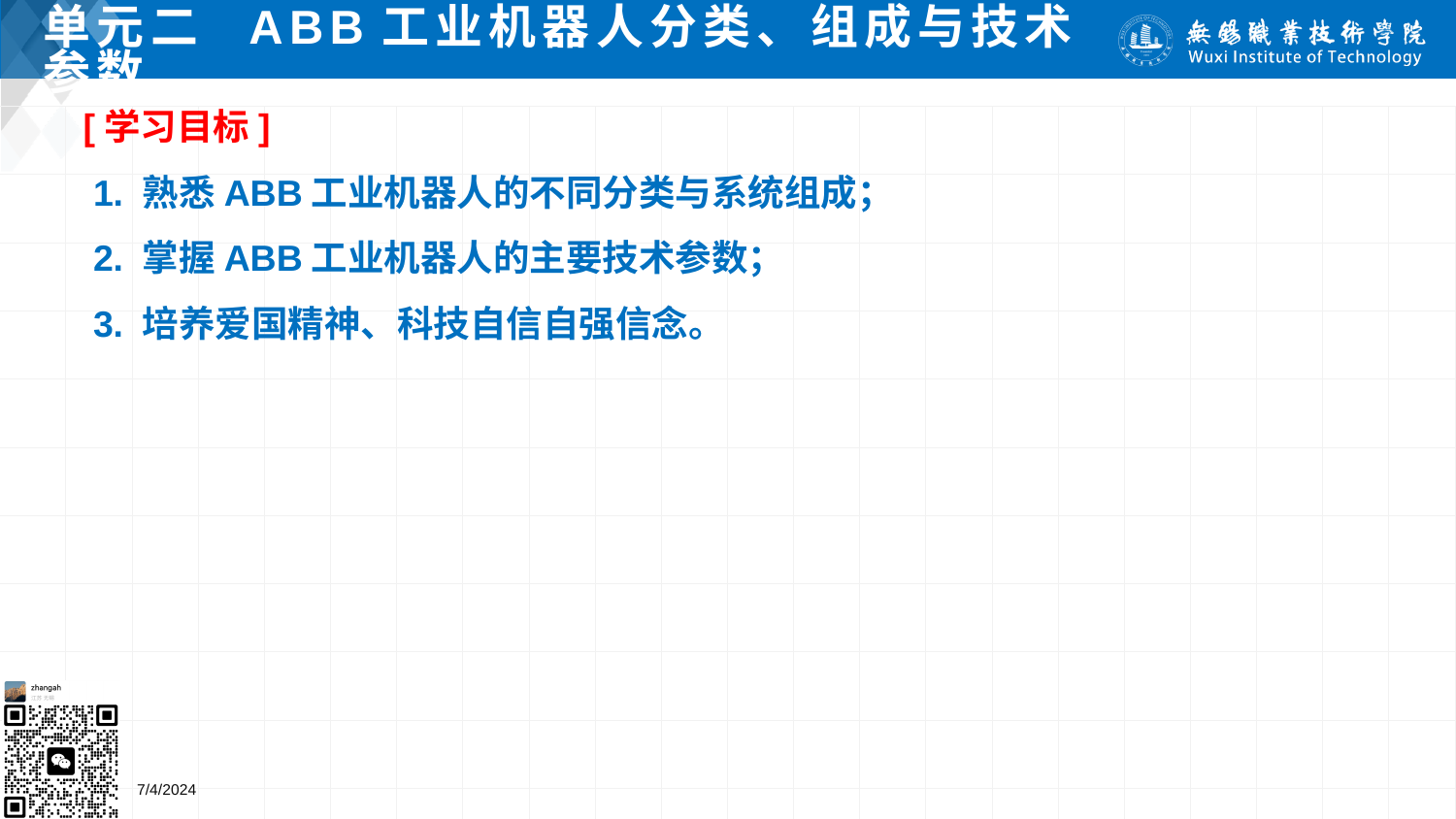

# 单元二  ABB工业机器人分类、组成与技术参数
[学习目标]
 1. 熟悉ABB工业机器人的不同分类与系统组成；
 2. 掌握ABB工业机器人的主要技术参数；
 3. 培养爱国精神、科技自信自强信念。
7/4/2024